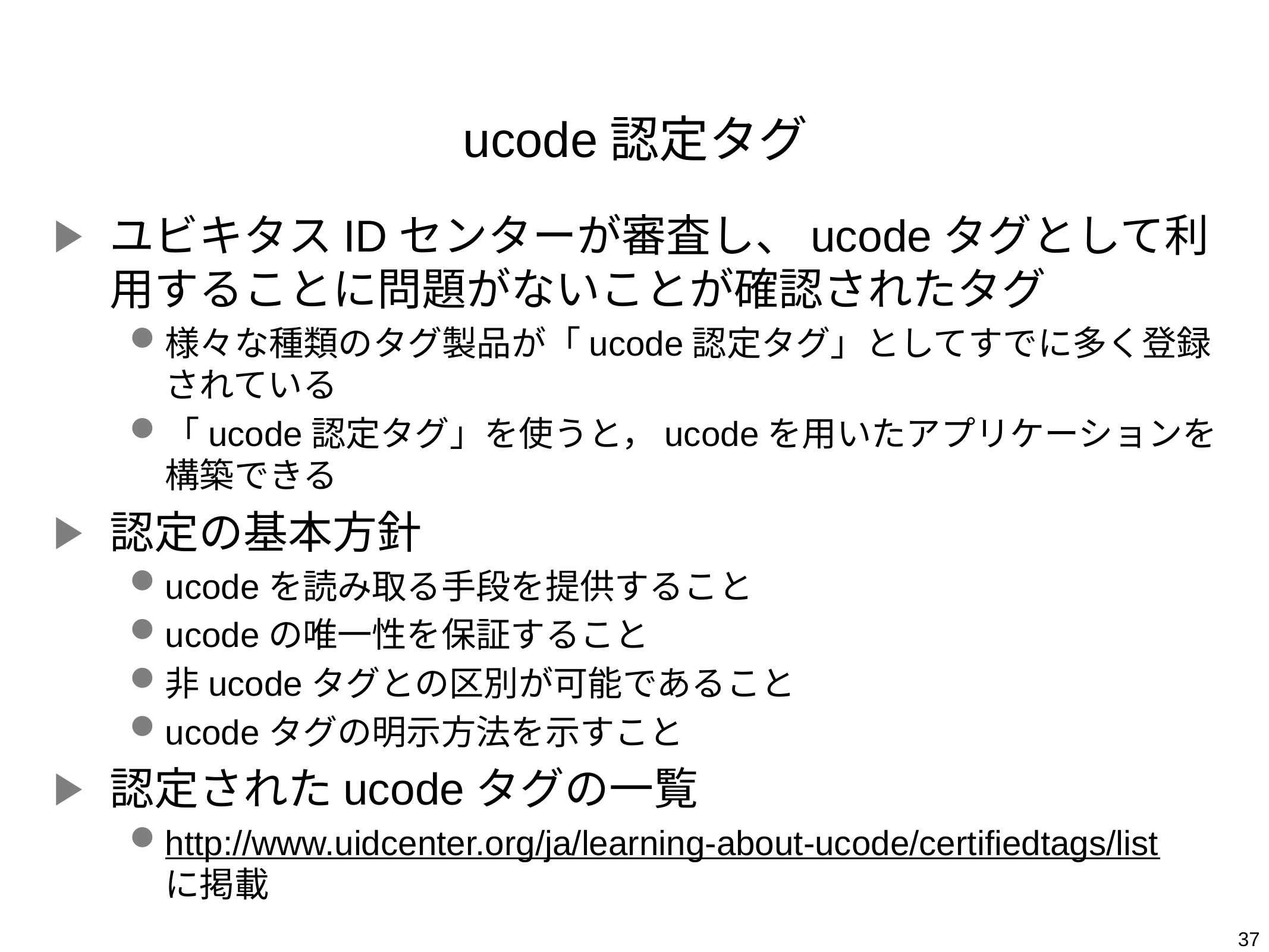

# ucode認定タグ
ユビキタスIDセンターが審査し、ucodeタグとして利用することに問題がないことが確認されたタグ
様々な種類のタグ製品が「ucode認定タグ」としてすでに多く登録されている
「ucode認定タグ」を使うと，ucodeを用いたアプリケーションを構築できる
認定の基本方針
ucodeを読み取る手段を提供すること
ucodeの唯一性を保証すること
非ucodeタグとの区別が可能であること
ucodeタグの明示方法を示すこと
認定されたucodeタグの一覧
http://www.uidcenter.org/ja/learning-about-ucode/certifiedtags/list
に掲載
37